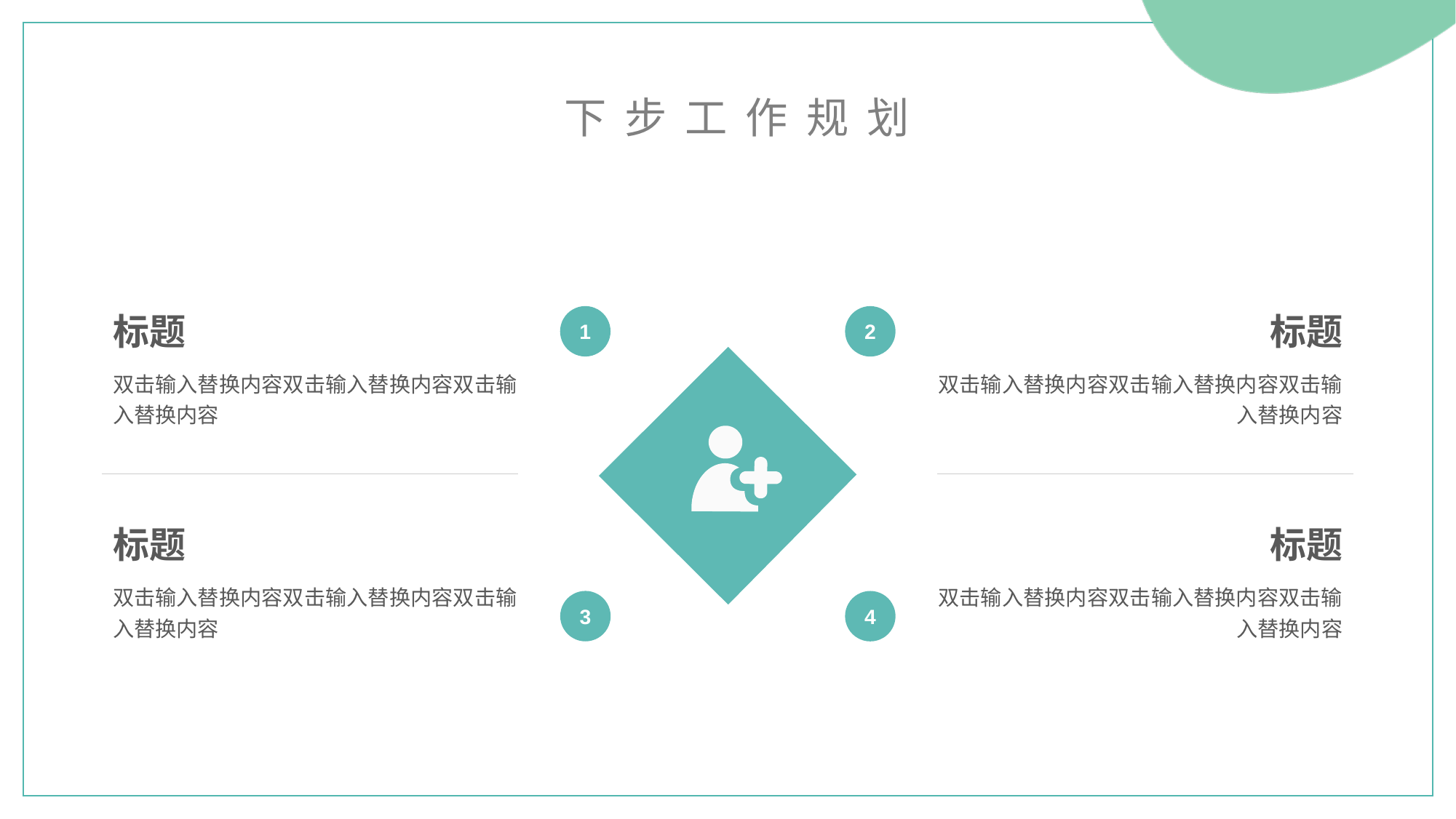

下步工作规划
标题
双击输入替换内容双击输入替换内容双击输入替换内容
标题
双击输入替换内容双击输入替换内容双击输入替换内容
标题
双击输入替换内容双击输入替换内容双击输入替换内容
标题
双击输入替换内容双击输入替换内容双击输入替换内容
1
2

3
4